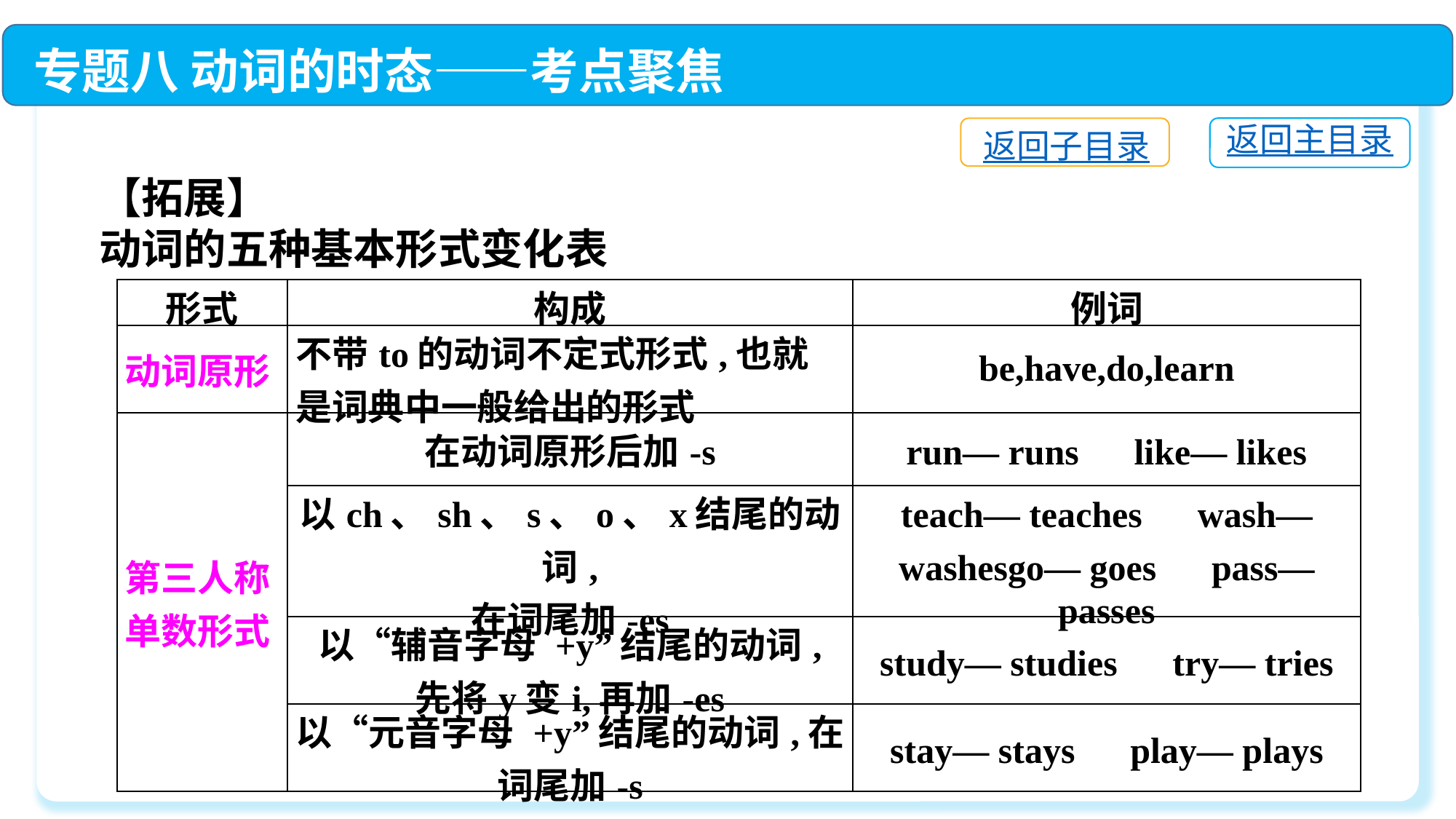

专题八 动词的时态——考点聚焦

返回主目录

返回子目录
【拓展】
动词的五种基本形式变化表

| 形式 | 构成 | 例词 |
| --- | --- | --- |
| 动词原形 | 不带to的动词不定式形式,也就是词典中一般给出的形式 | be,have,do,learn |
| 第三人称单数形式 | 在动词原形后加-s | run— runs　like— likes |
|  | 以ch、sh、s、o、x结尾的动词, 在词尾加-es | teach— teaches　wash— washesgo— goes　pass— passes |
|  | 以“辅音字母 +y”结尾的动词, 先将y变i,再加-es | study— studies　try— tries |
|  | 以“元音字母 +y”结尾的动词,在词尾加-s | stay— stays　play— plays |